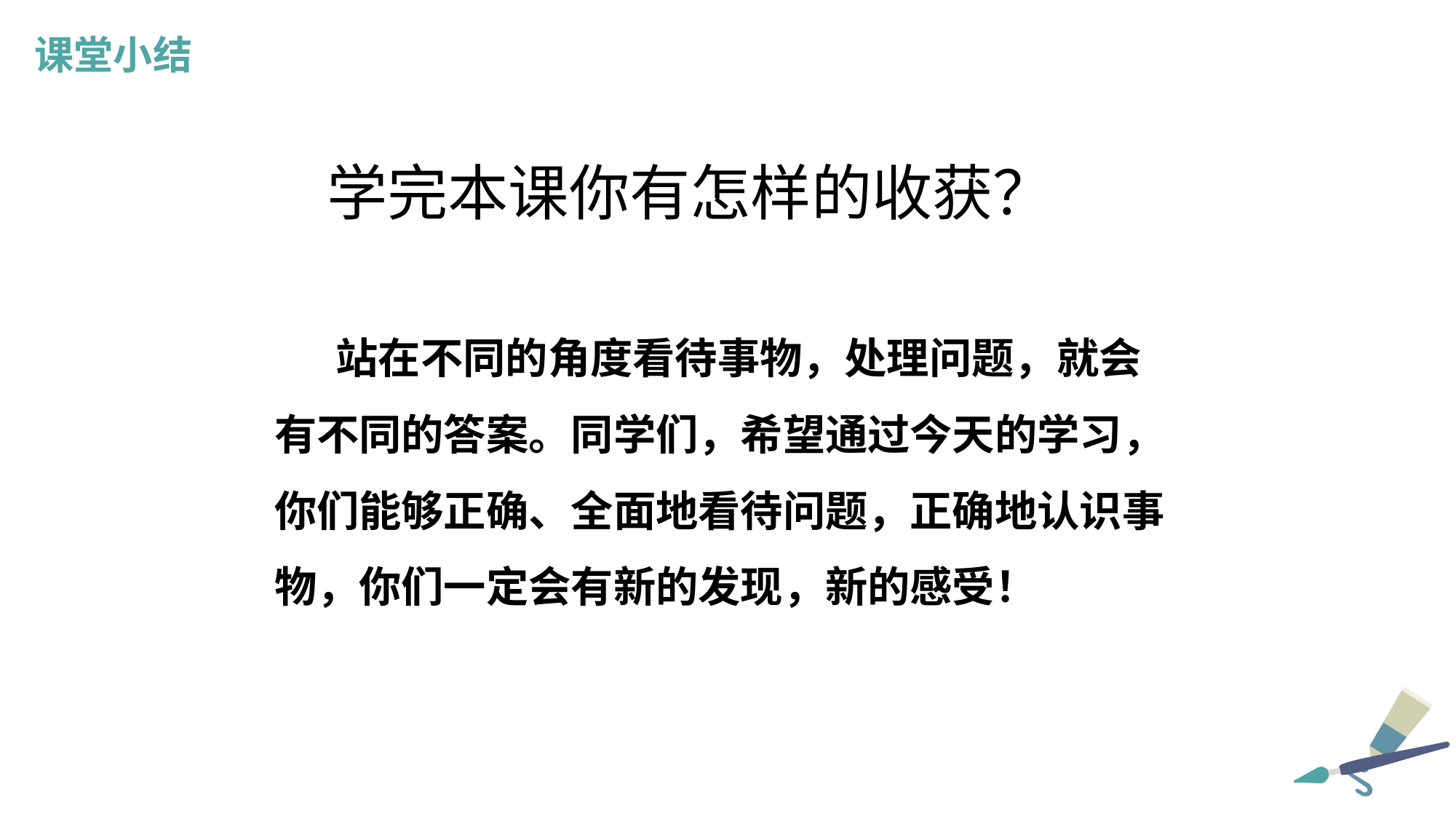

课堂小结
学完本课你有怎样的收获？
　  站在不同的角度看待事物，处理问题，就会有不同的答案。同学们，希望通过今天的学习，你们能够正确、全面地看待问题，正确地认识事物，你们一定会有新的发现，新的感受！